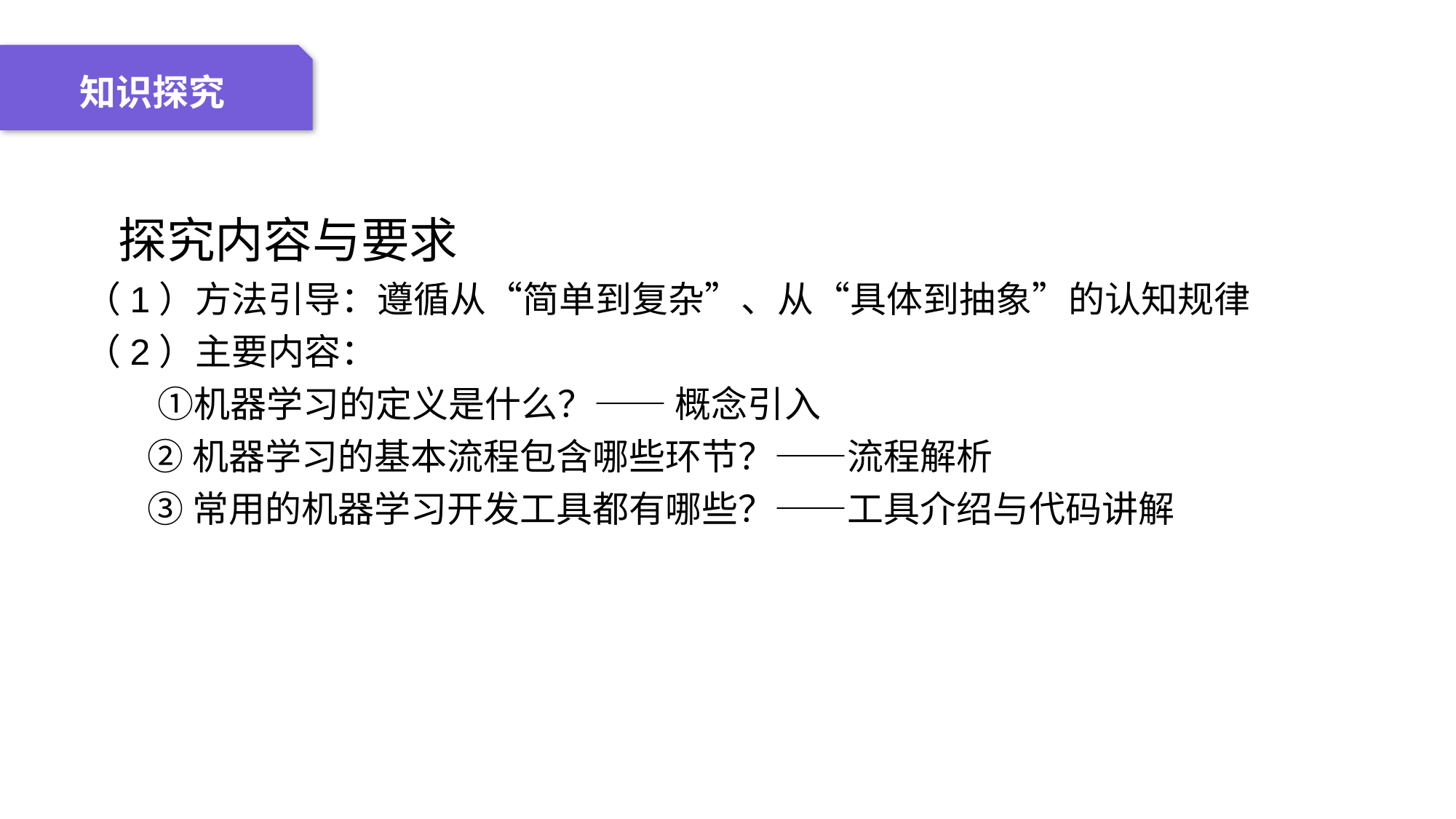

04 名词解释
01 准备过程
02 整体结构
03 重点说明
知识探究
  探究内容与要求
（1）方法引导：遵循从“简单到复杂”、从“具体到抽象”的认知规律
（2）主要内容：
　　①机器学习的定义是什么？—— 概念引入
 ②机器学习的基本流程包含哪些环节？——流程解析
 ③常用的机器学习开发工具都有哪些？——工具介绍与代码讲解